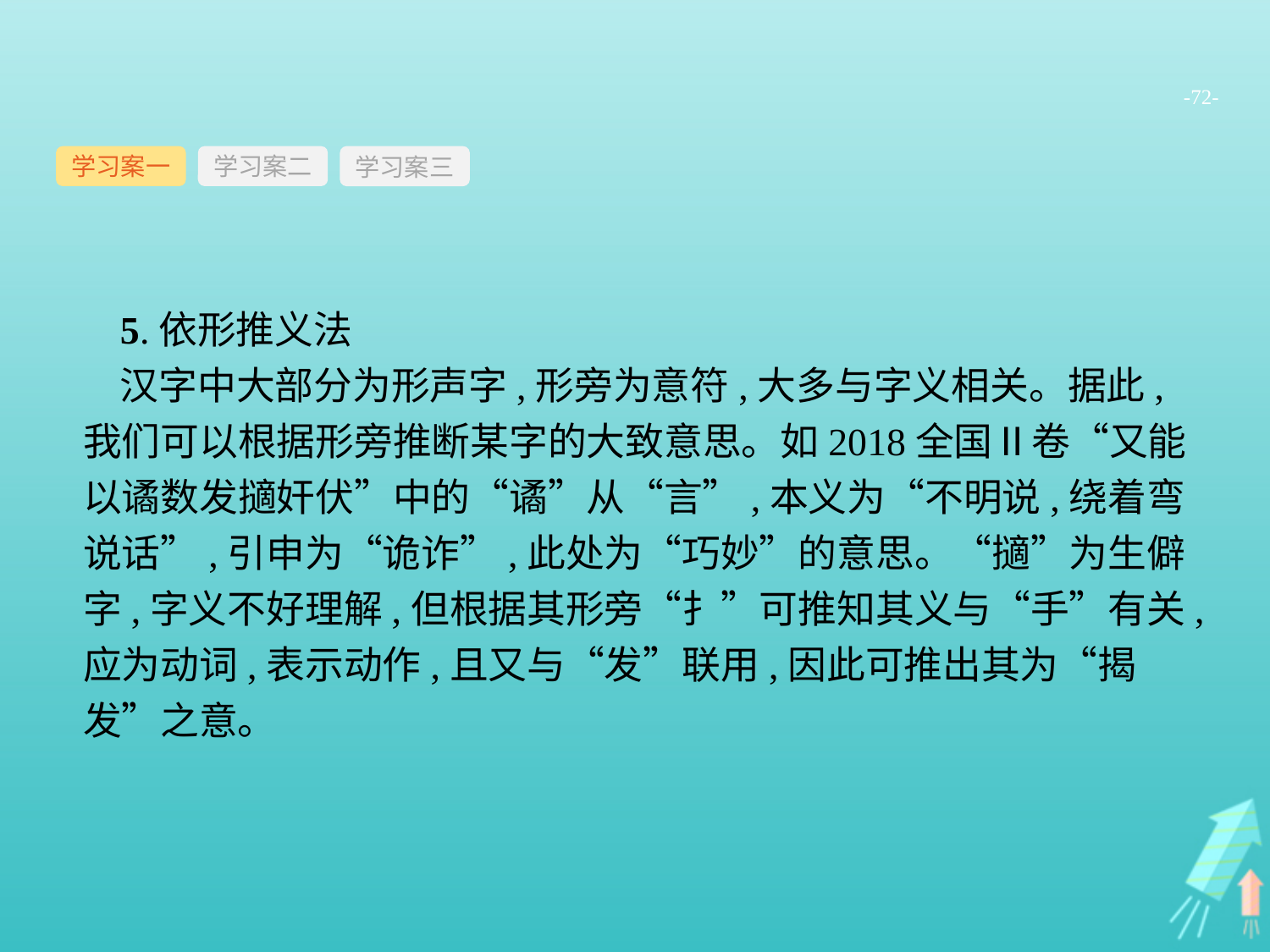

-72-
学习案一
学习案三
学习案二
5.依形推义法
汉字中大部分为形声字,形旁为意符,大多与字义相关。据此,我们可以根据形旁推断某字的大致意思。如2018全国Ⅱ卷“又能以谲数发擿奸伏”中的“谲”从“言”,本义为“不明说,绕着弯说话”,引申为“诡诈”,此处为“巧妙”的意思。“擿”为生僻字,字义不好理解,但根据其形旁“扌”可推知其义与“手”有关,应为动词,表示动作,且又与“发”联用,因此可推出其为“揭发”之意。